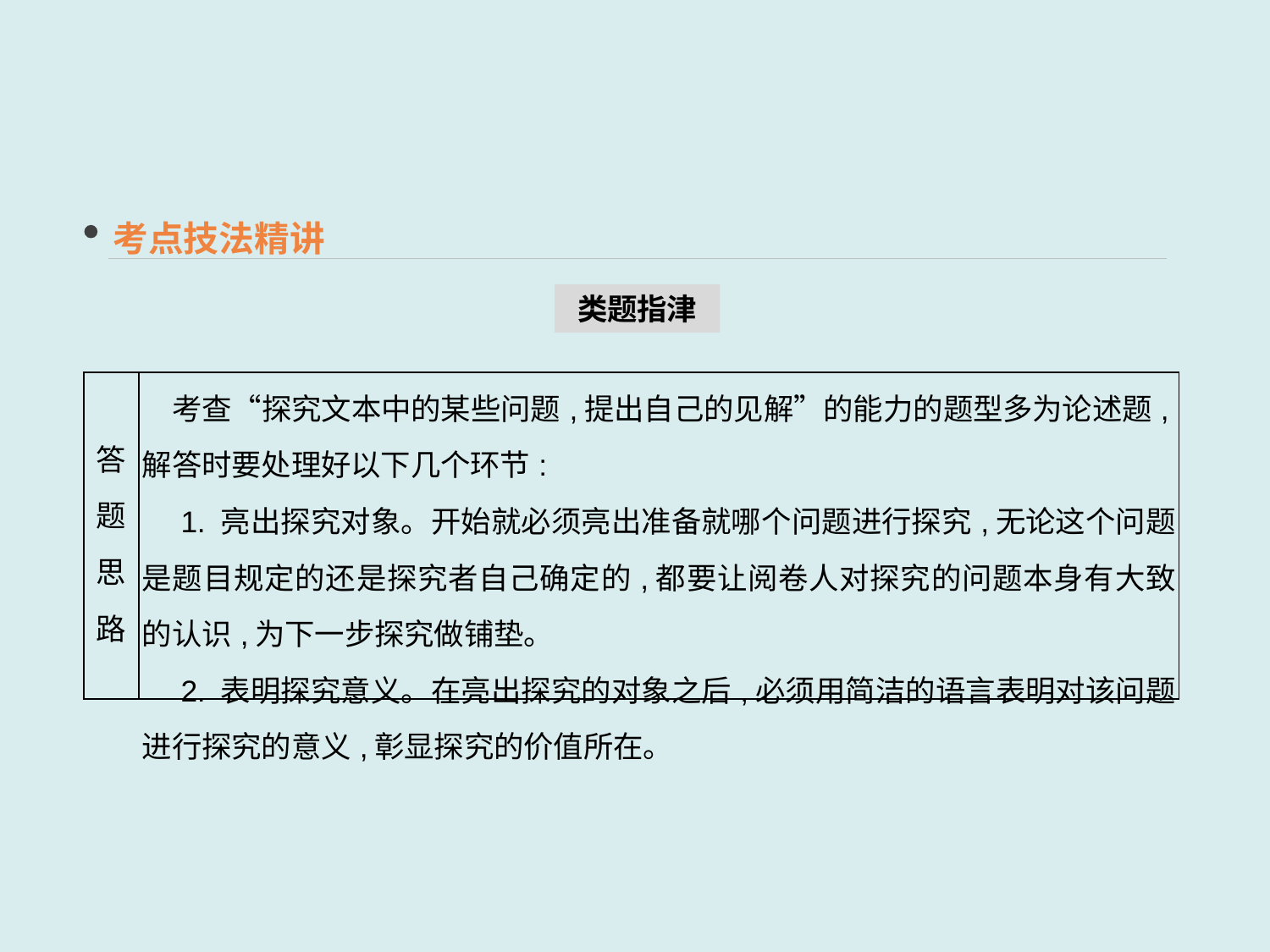

考点技法精讲

类题指津
| 答题 思路 | 考查“探究文本中的某些问题,提出自己的见解”的能力的题型多为论述题,解答时要处理好以下几个环节: 　1. 亮出探究对象。开始就必须亮出准备就哪个问题进行探究,无论这个问题是题目规定的还是探究者自己确定的,都要让阅卷人对探究的问题本身有大致的认识,为下一步探究做铺垫。 　2. 表明探究意义。在亮出探究的对象之后,必须用简洁的语言表明对该问题进行探究的意义,彰显探究的价值所在。 |
| --- | --- |